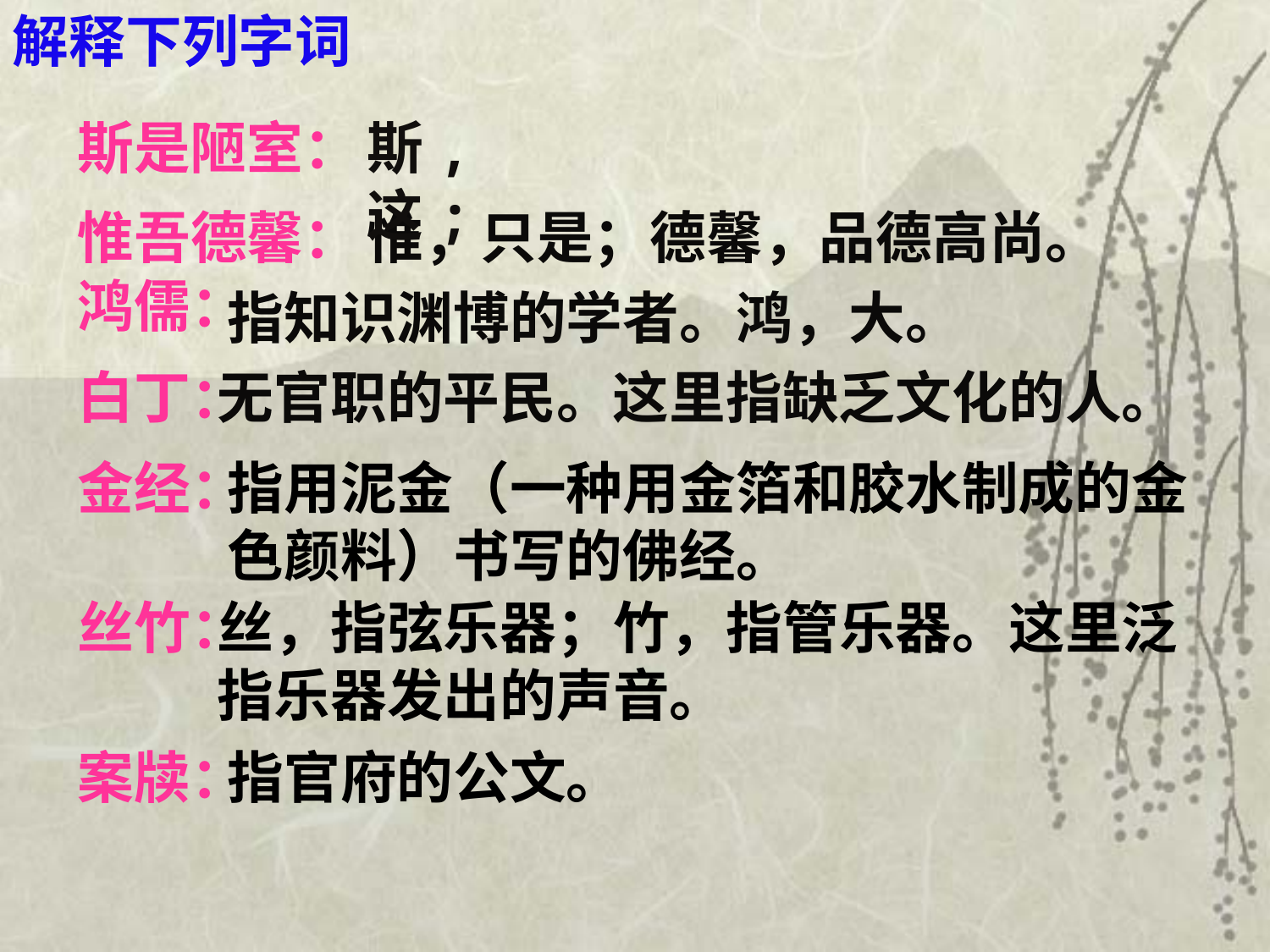

解释下列字词
斯是陋室：
斯,这;
惟吾德馨：
惟，只是；德馨，品德高尚。
鸿儒：
指知识渊博的学者。鸿，大。
白丁：
无官职的平民。这里指缺乏文化的人。
金经：
指用泥金（一种用金箔和胶水制成的金色颜料）书写的佛经。
丝竹：
丝，指弦乐器；竹，指管乐器。这里泛指乐器发出的声音。
案牍：
指官府的公文。